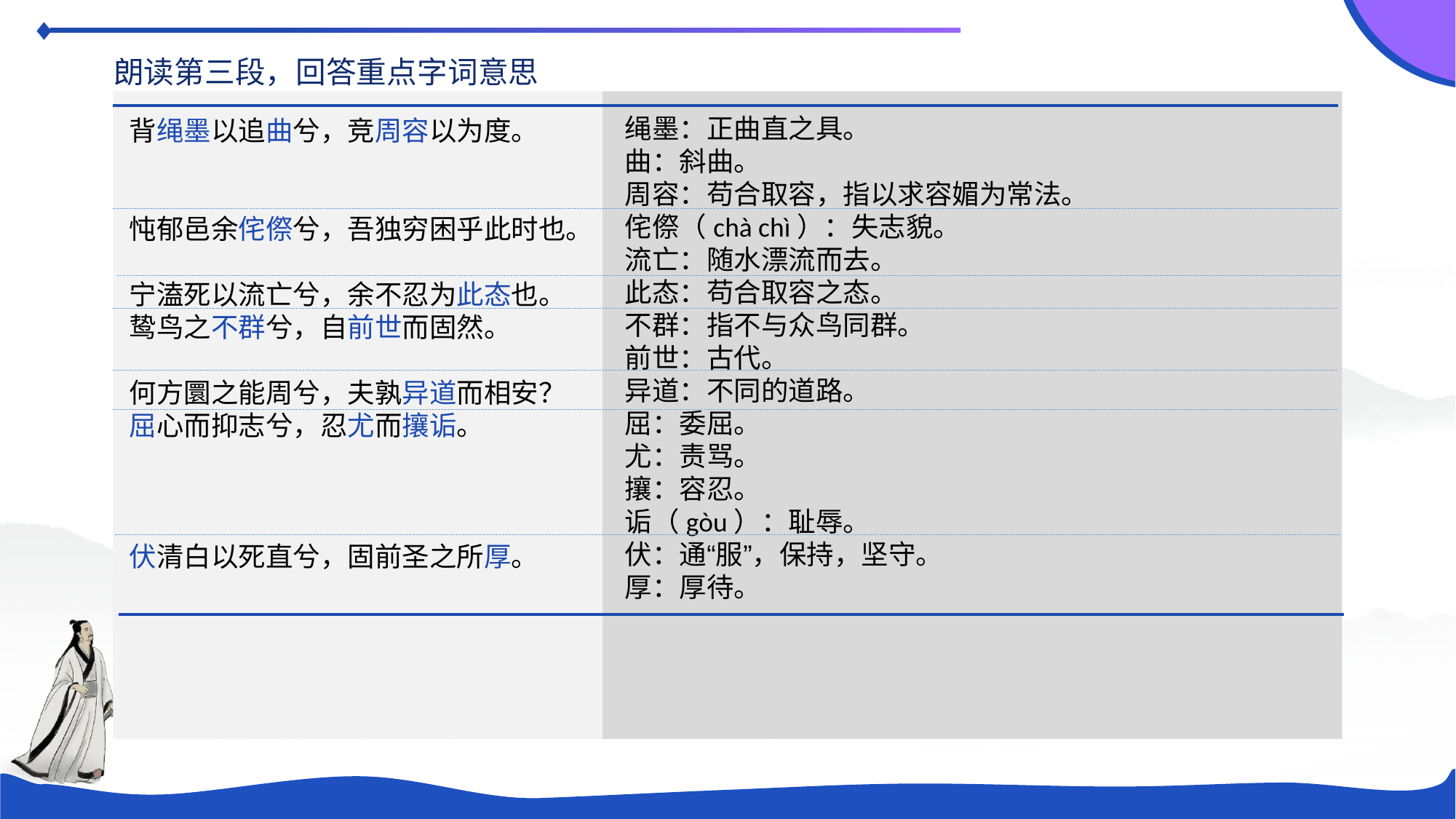

朗读第三段，回答重点字词意思

绳墨：正曲直之具。
曲：斜曲。
周容：苟合取容，指以求容媚为常法。
侘傺（chà chì）：失志貌。
流亡：随水漂流而去。
此态：苟合取容之态。
不群：指不与众鸟同群。
前世：古代。
异道：不同的道路。
屈：委屈。
尤：责骂。
攘：容忍。
诟（gòu）：耻辱。
伏：通“服”，保持，坚守。
厚：厚待。
背绳墨以追曲兮，竞周容以为度。

忳郁邑余侘傺兮，吾独穷困乎此时也。

宁溘死以流亡兮，余不忍为此态也。
鸷鸟之不群兮，自前世而固然。

何方圜之能周兮，夫孰异道而相安？
屈心而抑志兮，忍尤而攘诟。

伏清白以死直兮，固前圣之所厚。